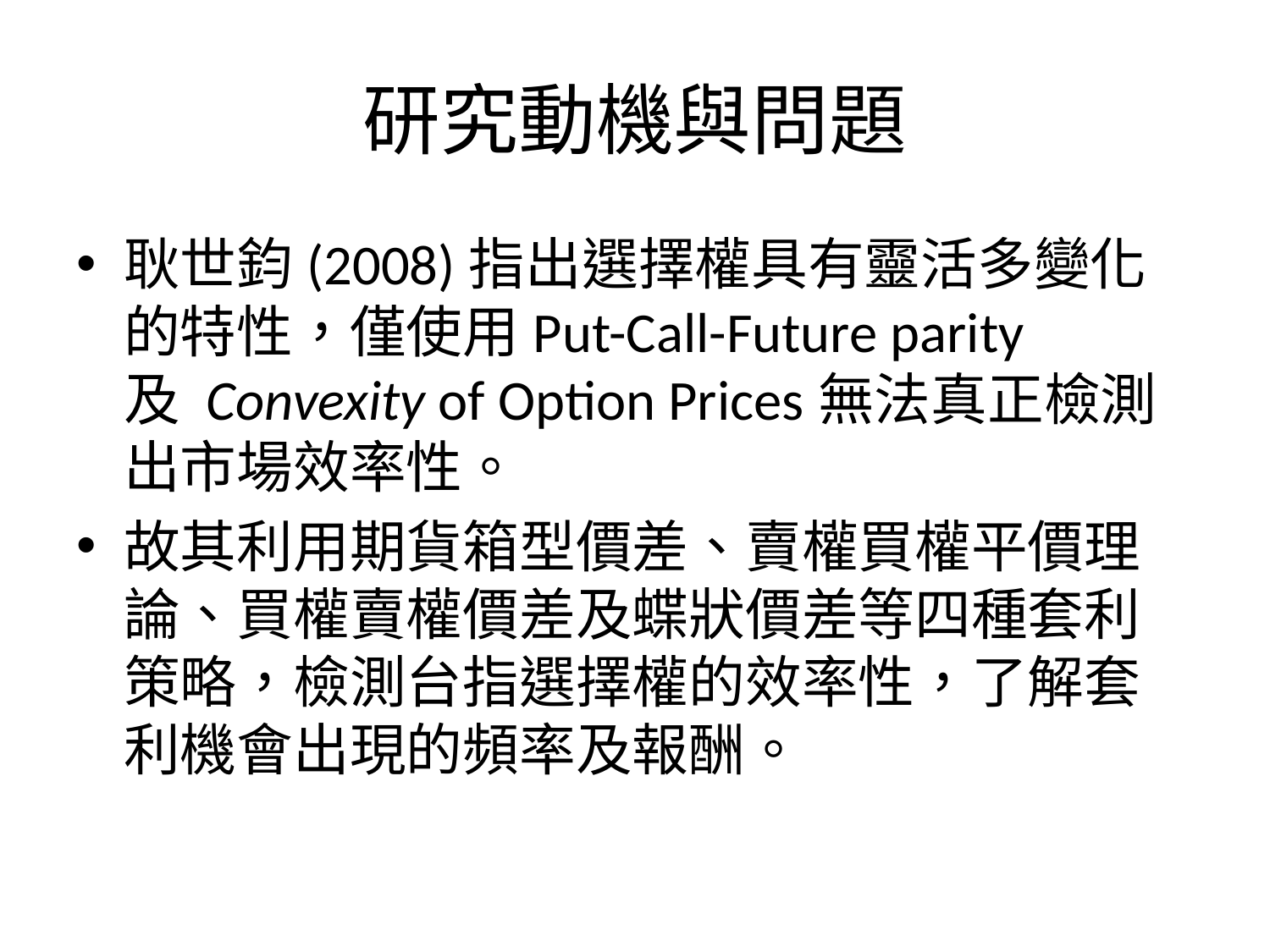

# 研究動機與問題
耿世鈞(2008)指出選擇權具有靈活多變化的特性，僅使用Put-Call-Future parity及 Convexity of Option Prices無法真正檢測出市場效率性。
故其利用期貨箱型價差、賣權買權平價理論、買權賣權價差及蝶狀價差等四種套利策略，檢測台指選擇權的效率性，了解套利機會出現的頻率及報酬。